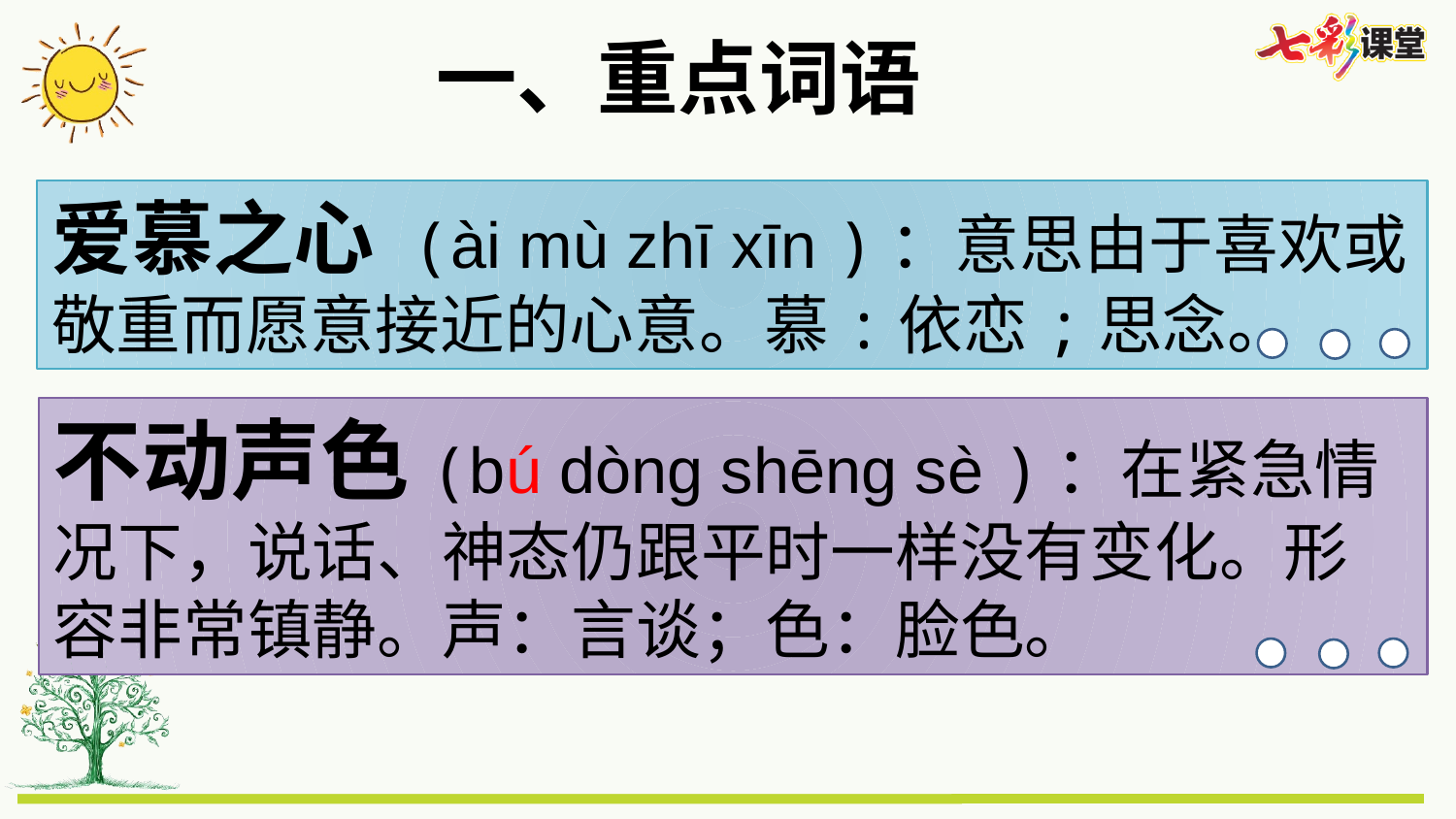

一、重点词语
爱慕之心 (ài mù zhī xīn )：意思由于喜欢或敬重而愿意接近的心意。慕:依恋;思念。

不动声色(bú dòng shēng sè )：在紧急情况下，说话、神态仍跟平时一样没有变化。形容非常镇静。声：言谈；色：脸色。